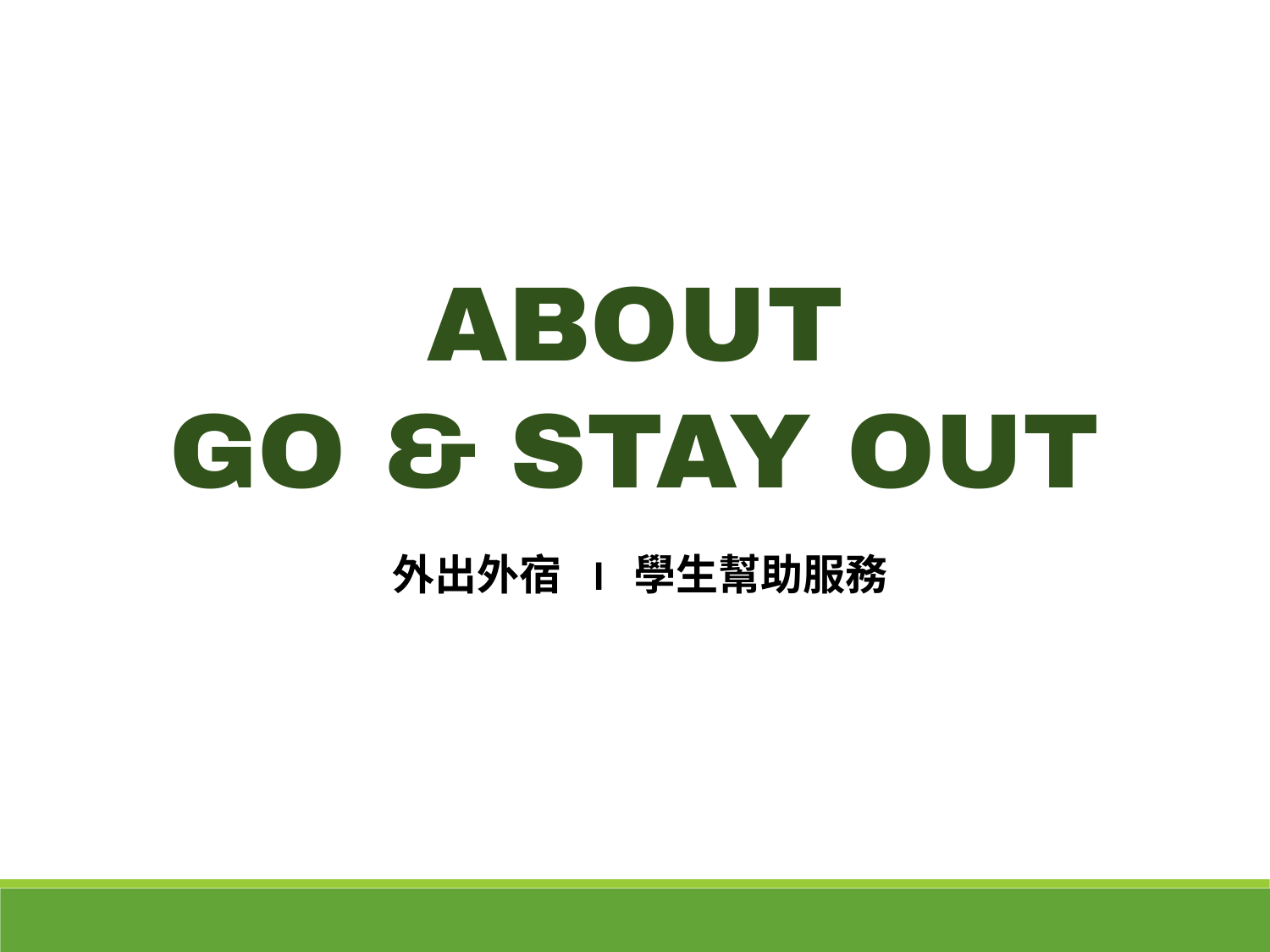

ABOUT
GO & STAY OUT
外出外宿  I  學生幫助服務